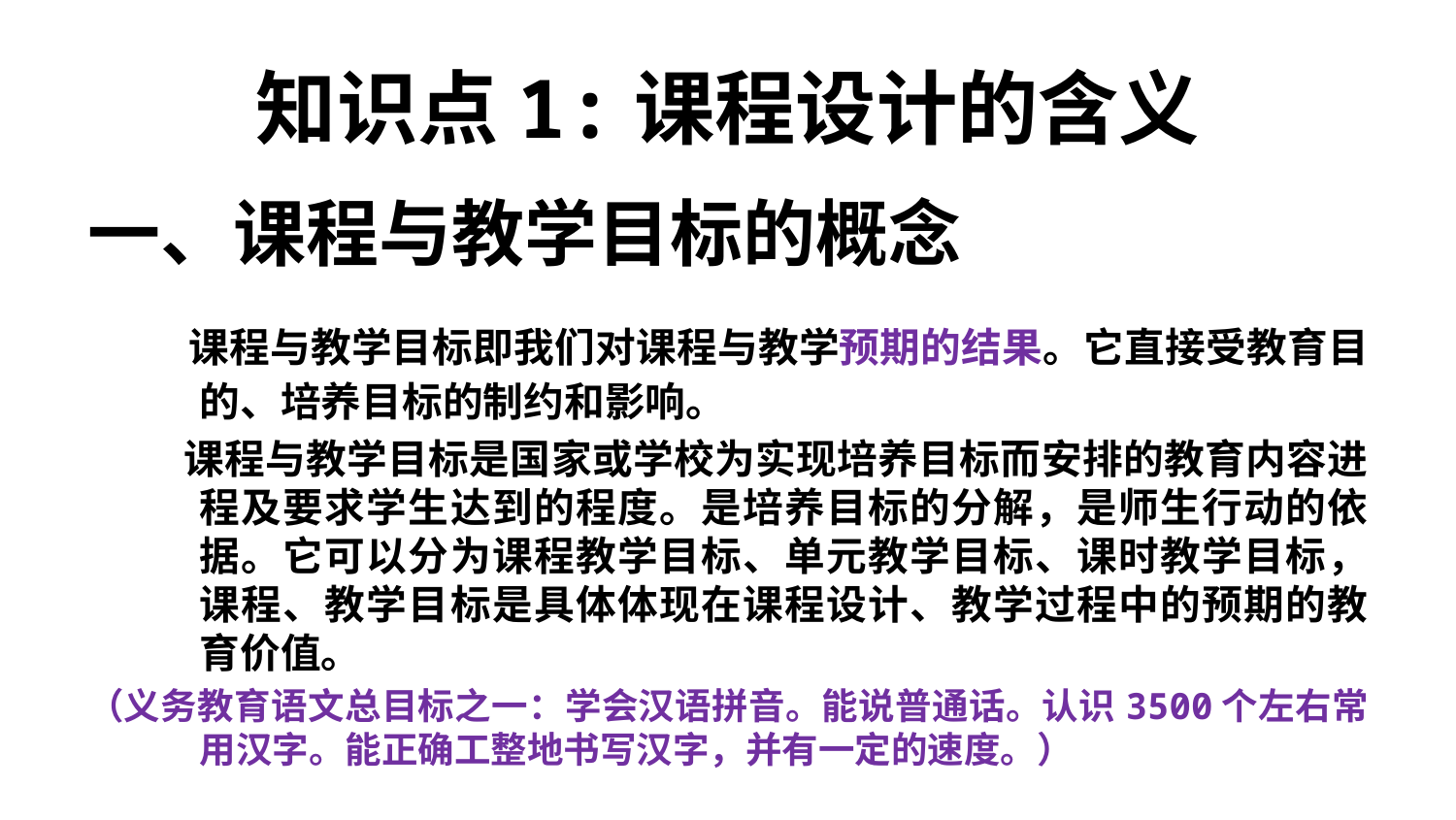

# 知识点1:课程设计的含义
一、课程与教学目标的概念
     课程与教学目标即我们对课程与教学预期的结果。它直接受教育目的、培养目标的制约和影响。
         课程与教学目标是国家或学校为实现培养目标而安排的教育内容进程及要求学生达到的程度。是培养目标的分解，是师生行动的依据。它可以分为课程教学目标、单元教学目标、课时教学目标，课程、教学目标是具体体现在课程设计、教学过程中的预期的教育价值。
（义务教育语文总目标之一：学会汉语拼音。能说普通话。认识3500个左右常用汉字。能正确工整地书写汉字，并有一定的速度。）